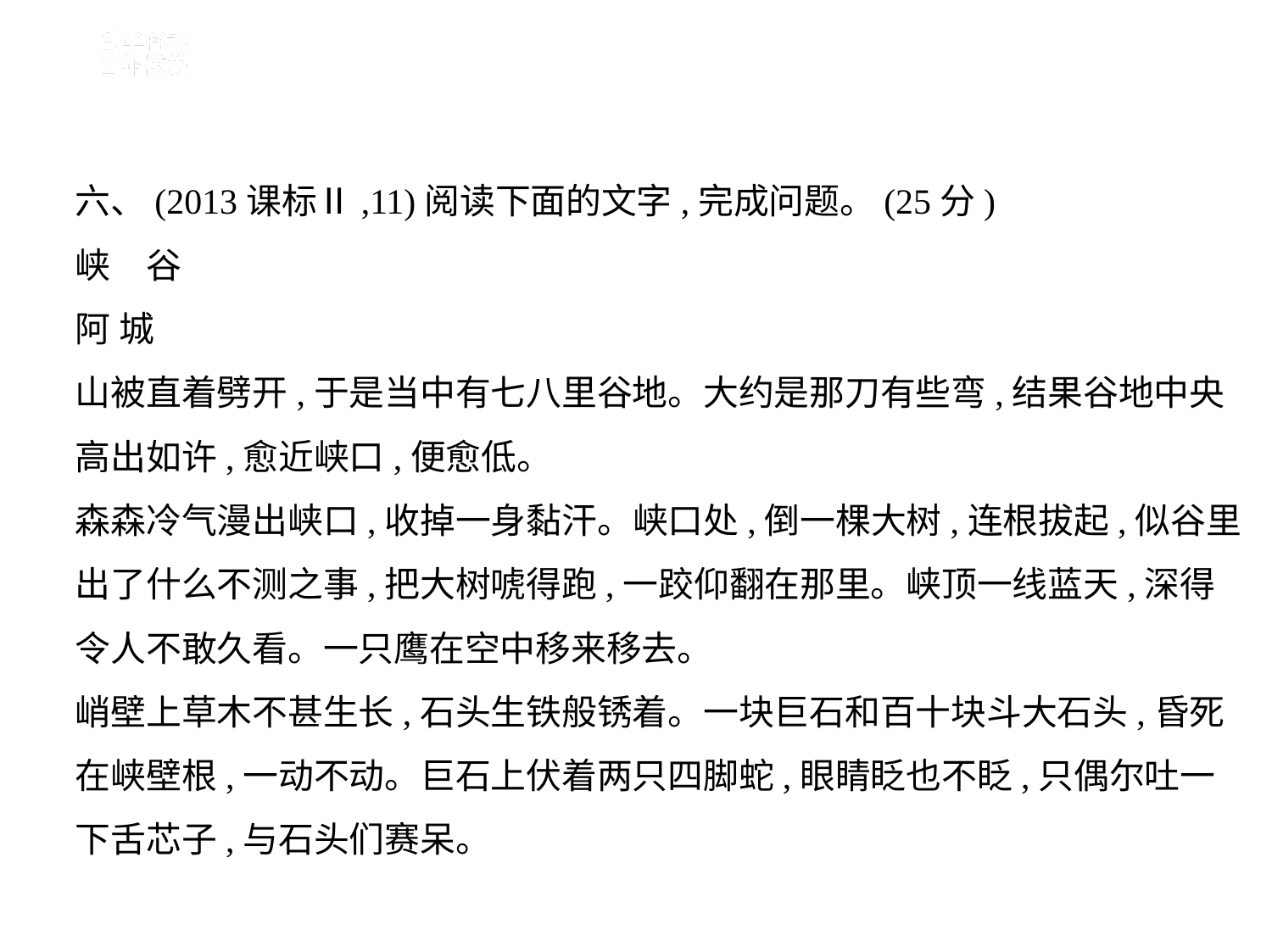

六、(2013课标Ⅱ,11)阅读下面的文字,完成问题。(25分)
峡　谷
阿 城
山被直着劈开,于是当中有七八里谷地。大约是那刀有些弯,结果谷地中央
高出如许,愈近峡口,便愈低。
森森冷气漫出峡口,收掉一身黏汗。峡口处,倒一棵大树,连根拔起,似谷里
出了什么不测之事,把大树唬得跑,一跤仰翻在那里。峡顶一线蓝天,深得
令人不敢久看。一只鹰在空中移来移去。
峭壁上草木不甚生长,石头生铁般锈着。一块巨石和百十块斗大石头,昏死
在峡壁根,一动不动。巨石上伏着两只四脚蛇,眼睛眨也不眨,只偶尔吐一
下舌芯子,与石头们赛呆。